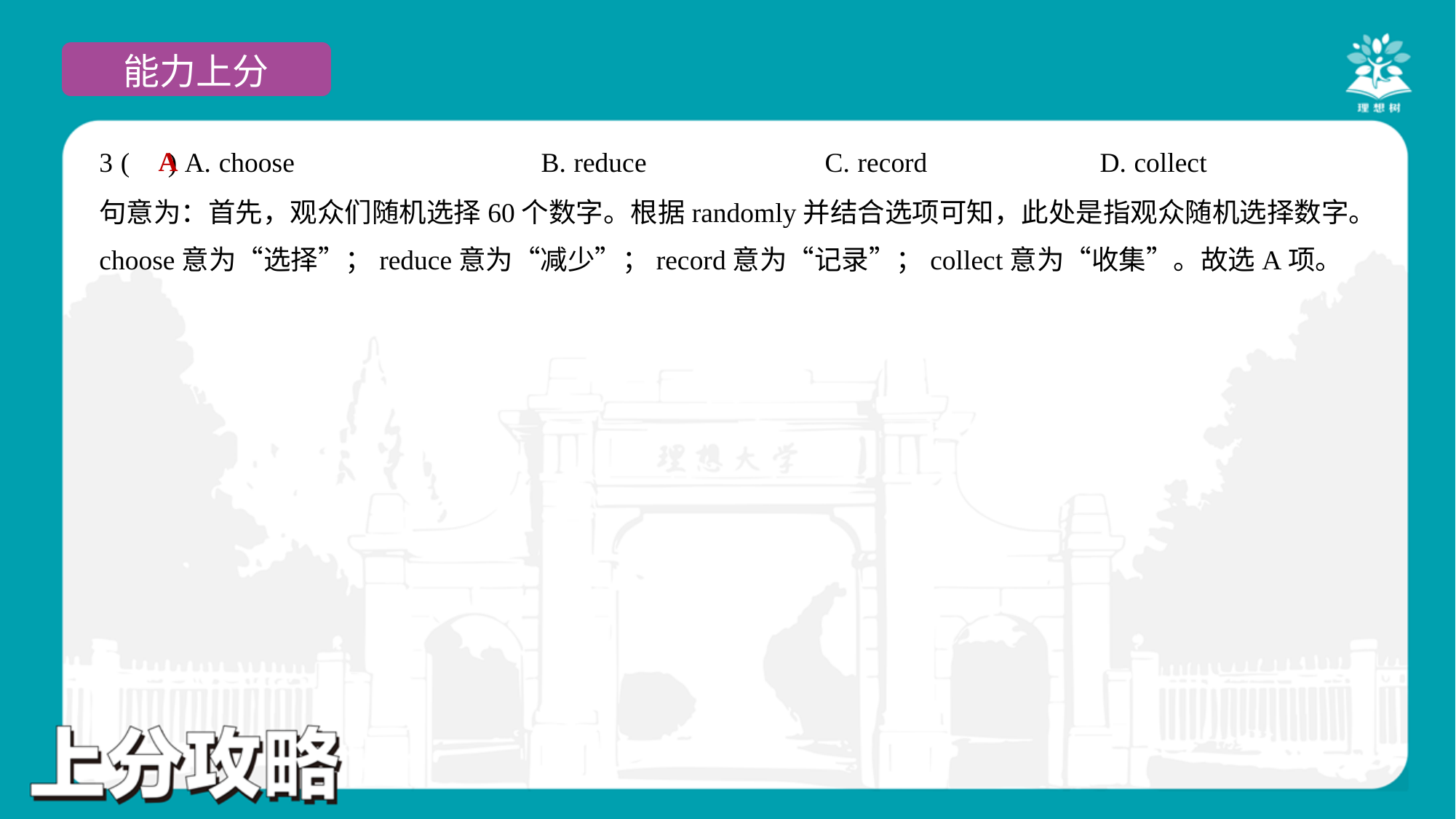

A
3 (     ) A. choose	B. reduce	C. record	D. collect
句意为：首先，观众们随机选择60个数字。根据randomly并结合选项可知，此处是指观众随机选择数字。
choose意为“选择”；reduce意为“减少”；record意为“记录”；collect意为“收集”。故选A项。